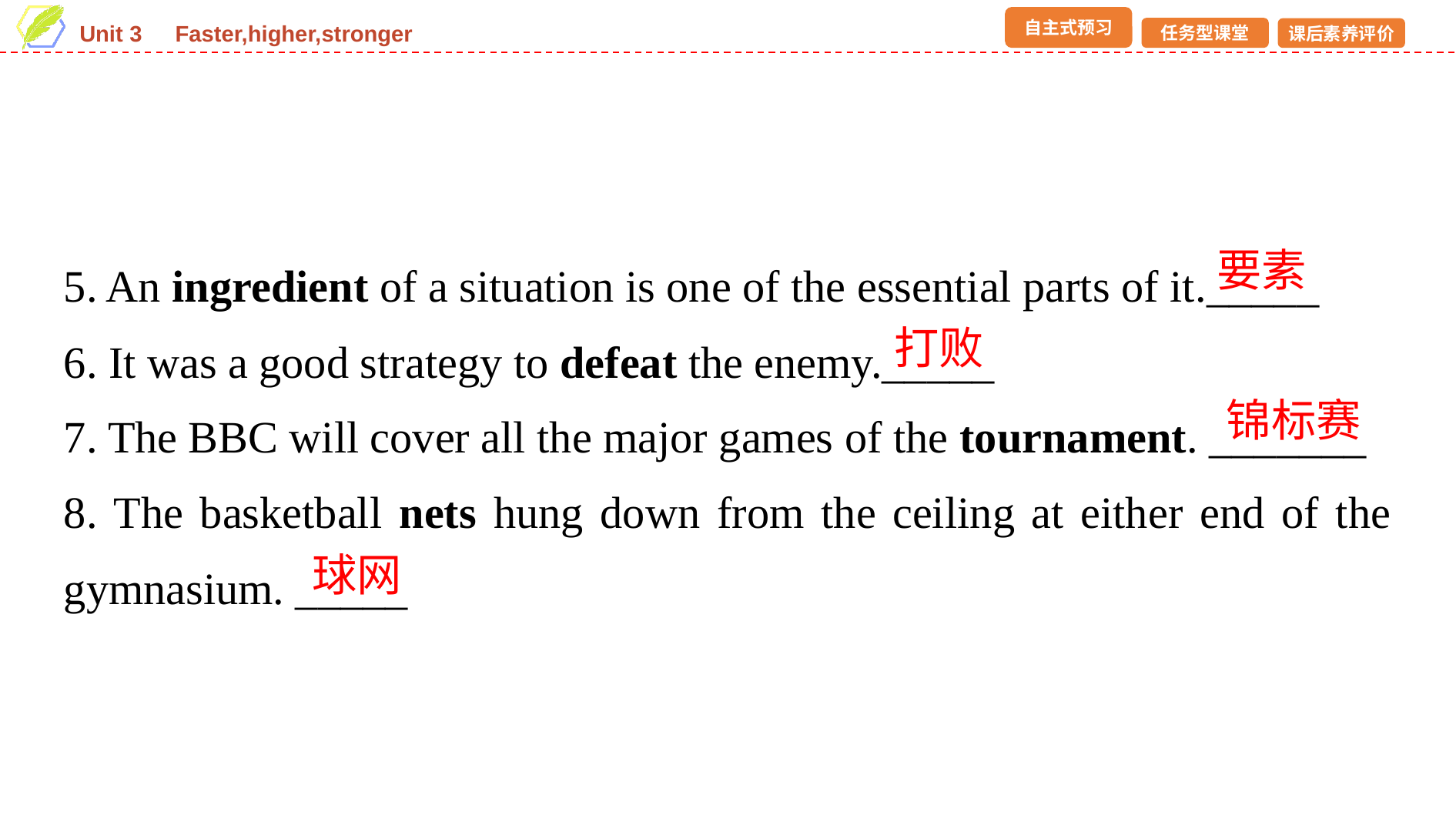

5. An ingredient of a situation is one of the essential parts of it._____
6. It was a good strategy to defeat the enemy._____
7. The BBC will cover all the major games of the tournament. _______
8. The basketball nets hung down from the ceiling at either end of the gymnasium. _____
要素
打败
锦标赛
球网